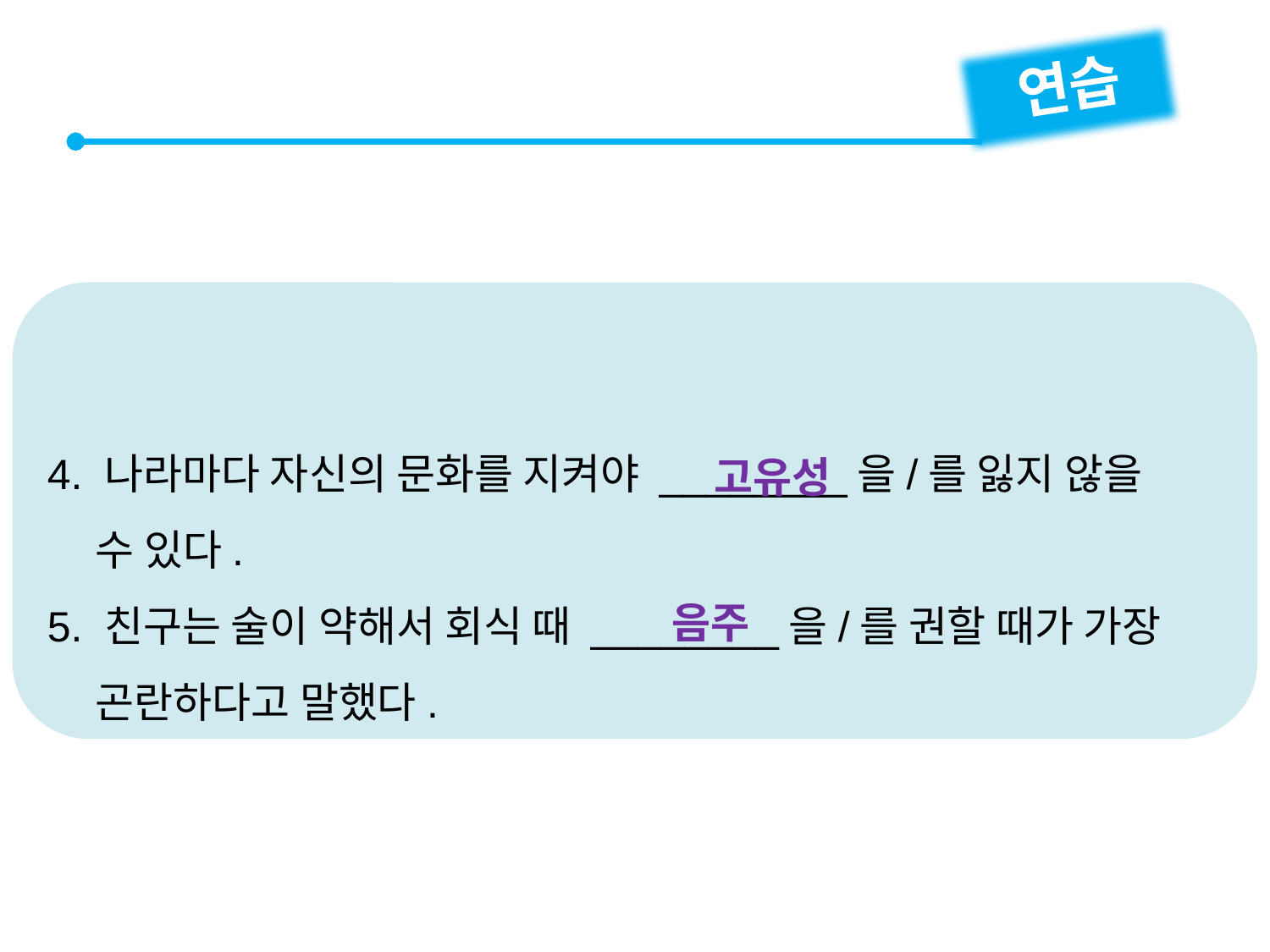

연습

4. 나라마다 자신의 문화를 지켜야 ________을/를 잃지 않을
    수 있다.
5. 친구는 술이 약해서 회식 때 ________을/를 권할 때가 가장
    곤란하다고 말했다.
고유성
음주